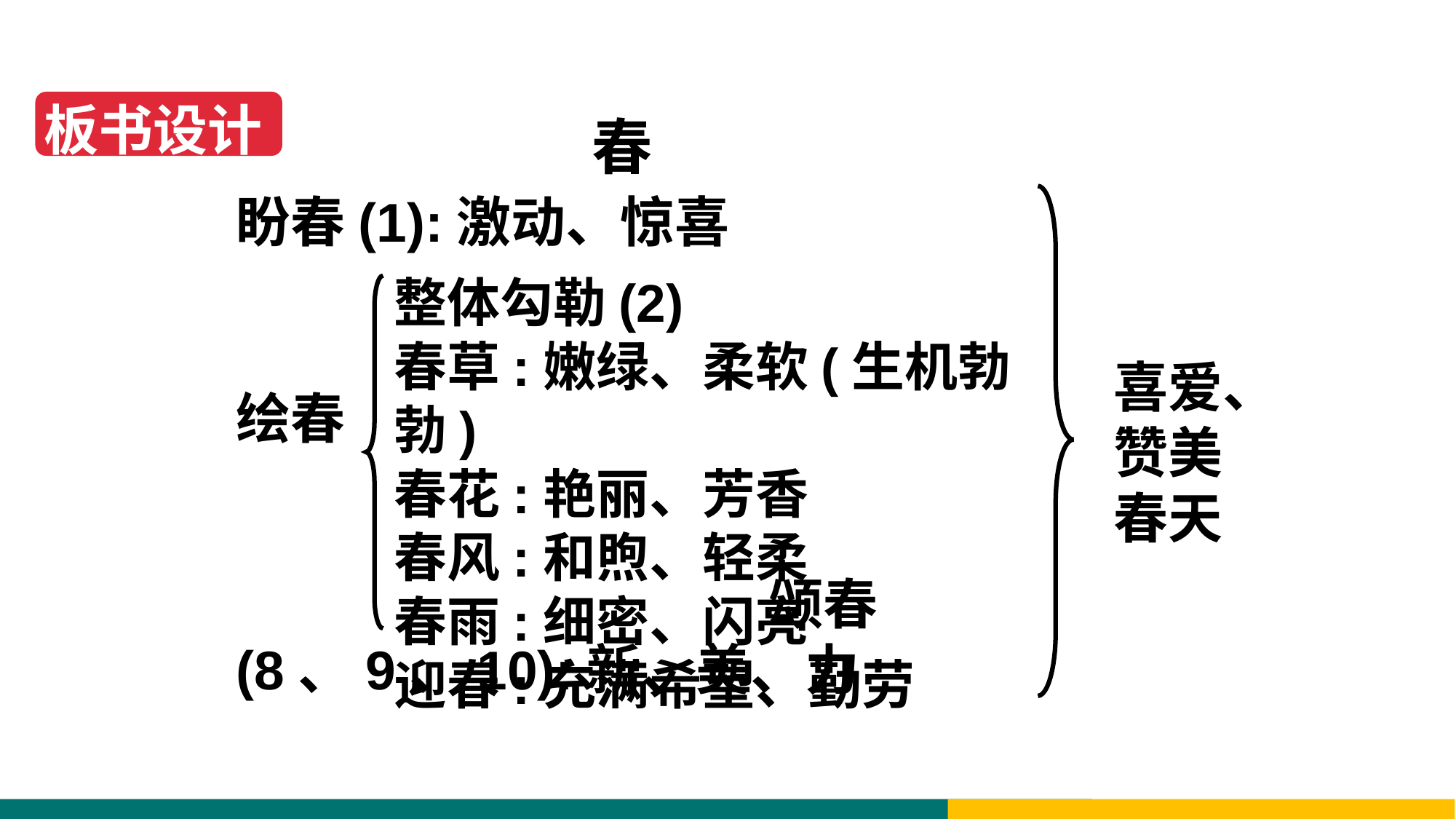

板书设计
春

盼春(1):激动、惊喜

绘春

                                          颂春(8、9、10):新、美、力

整体勾勒(2)
春草:嫩绿、柔软(生机勃勃)
春花:艳丽、芳香
春风:和煦、轻柔
春雨:细密、闪亮
迎春:充满希望、勤劳

喜爱、赞美春天